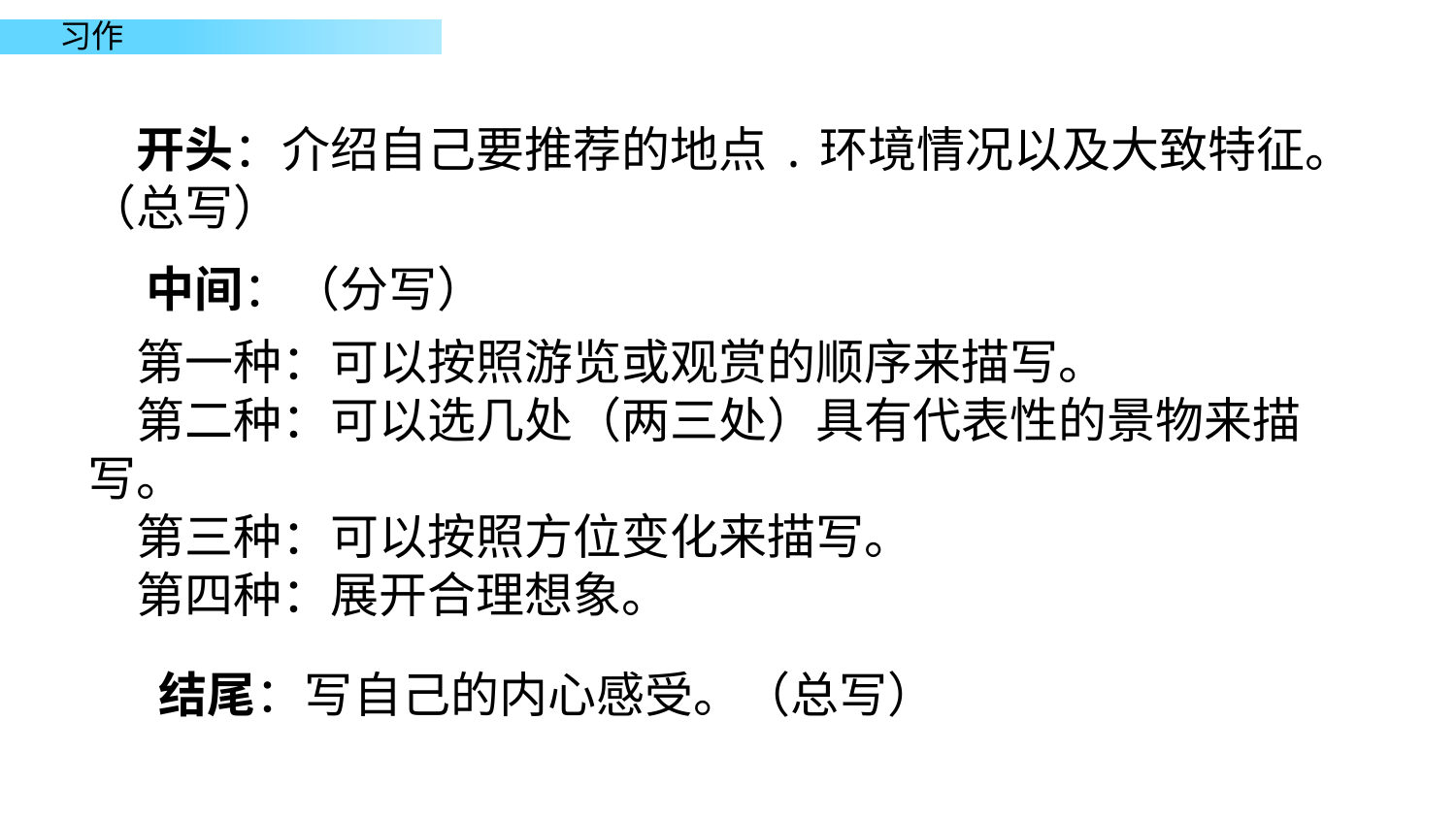

开头：介绍自己要推荐的地点.环境情况以及大致特征。（总写）
中间：（分写）
第一种：可以按照游览或观赏的顺序来描写。
第二种：可以选几处（两三处）具有代表性的景物来描写。
第三种：可以按照方位变化来描写。
第四种：展开合理想象。
结尾：写自己的内心感受。（总写）